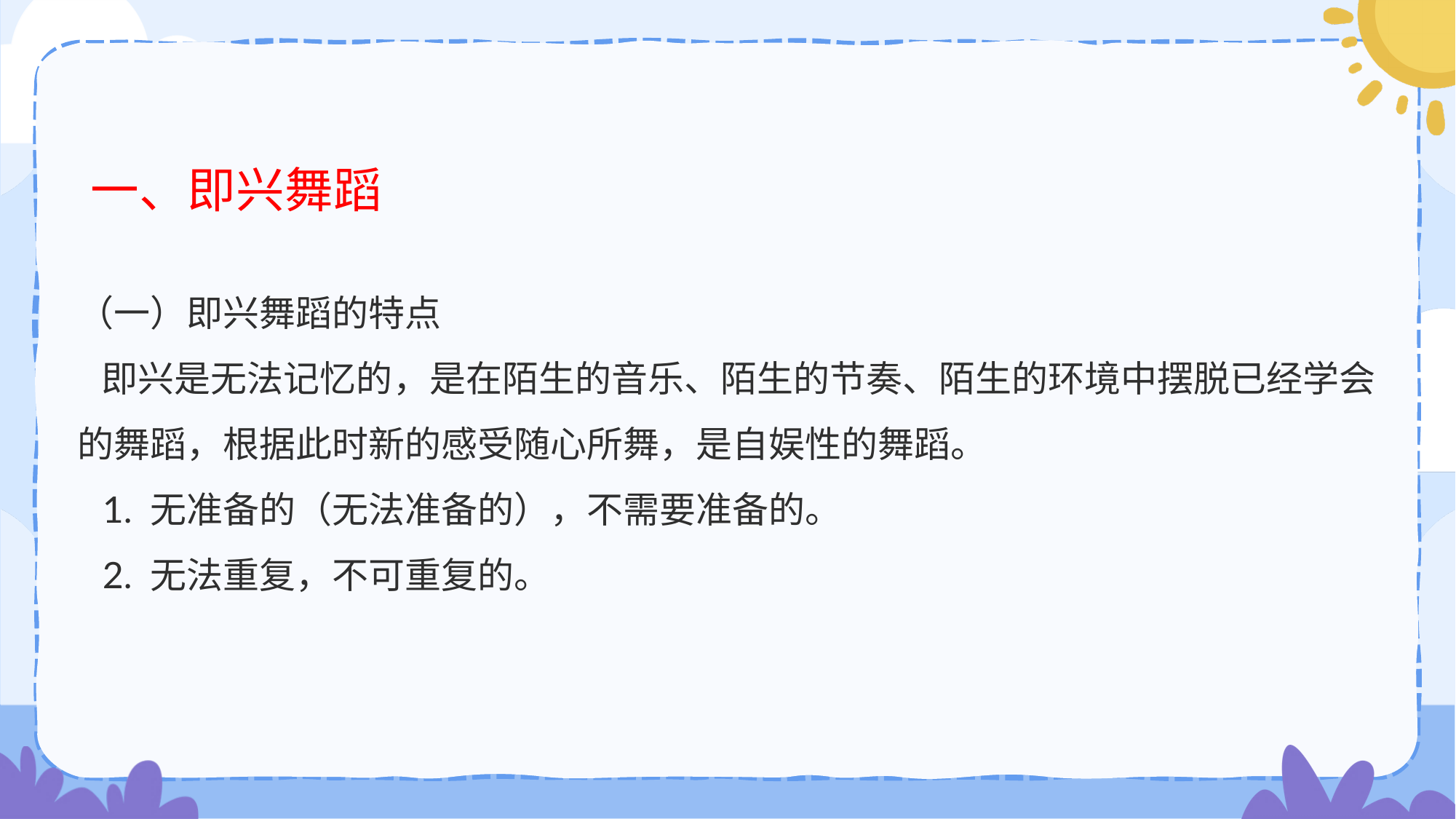

# 一、即兴舞蹈
（一）即兴舞蹈的特点
   即兴是无法记忆的，是在陌生的音乐、陌生的节奏、陌生的环境中摆脱已经学会的舞蹈，根据此时新的感受随心所舞，是自娱性的舞蹈。
  1. 无准备的（无法准备的），不需要准备的。
  2. 无法重复，不可重复的。